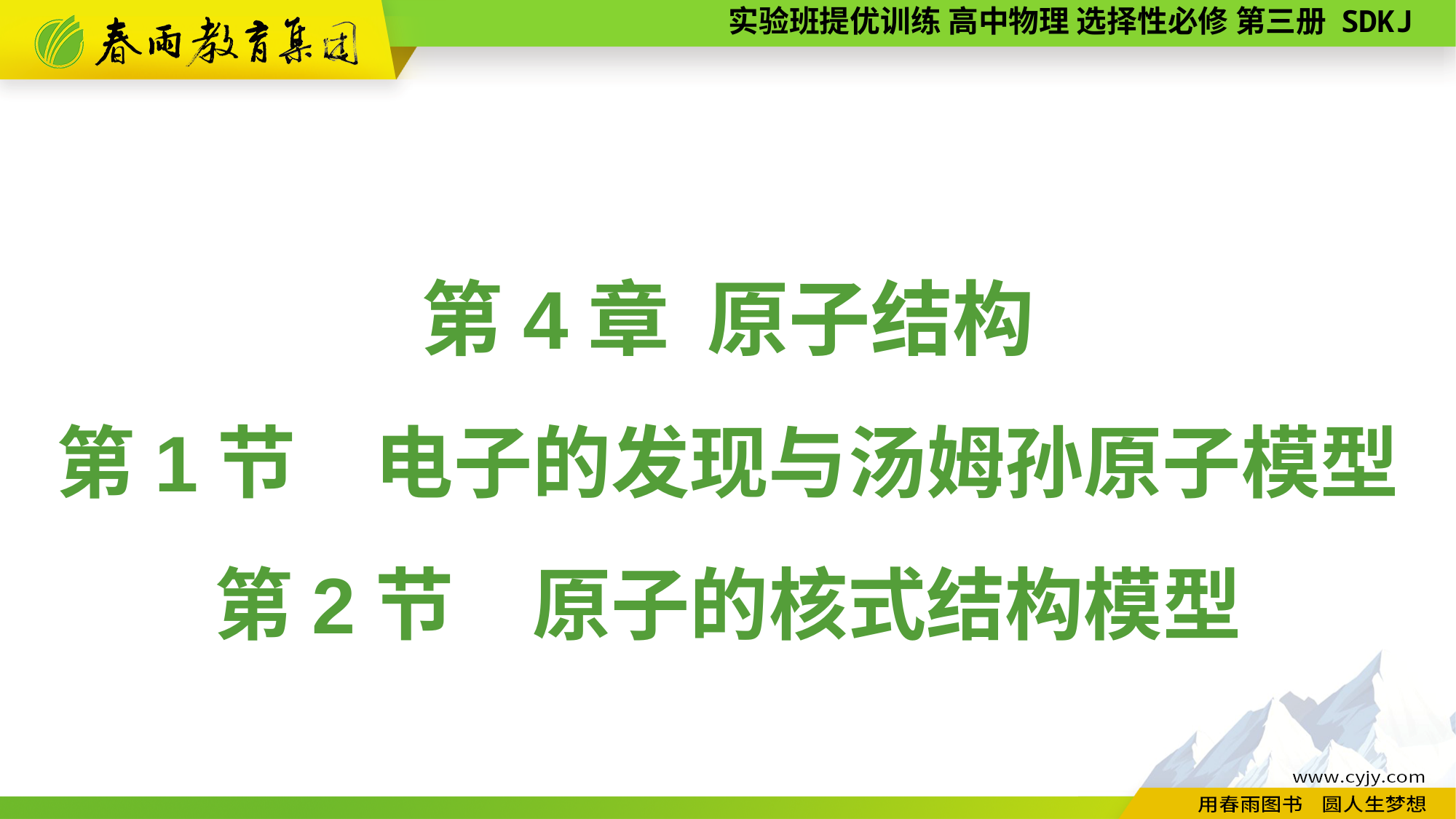

第4章  原子结构
第1节　电子的发现与汤姆孙原子模型
第2节　原子的核式结构模型